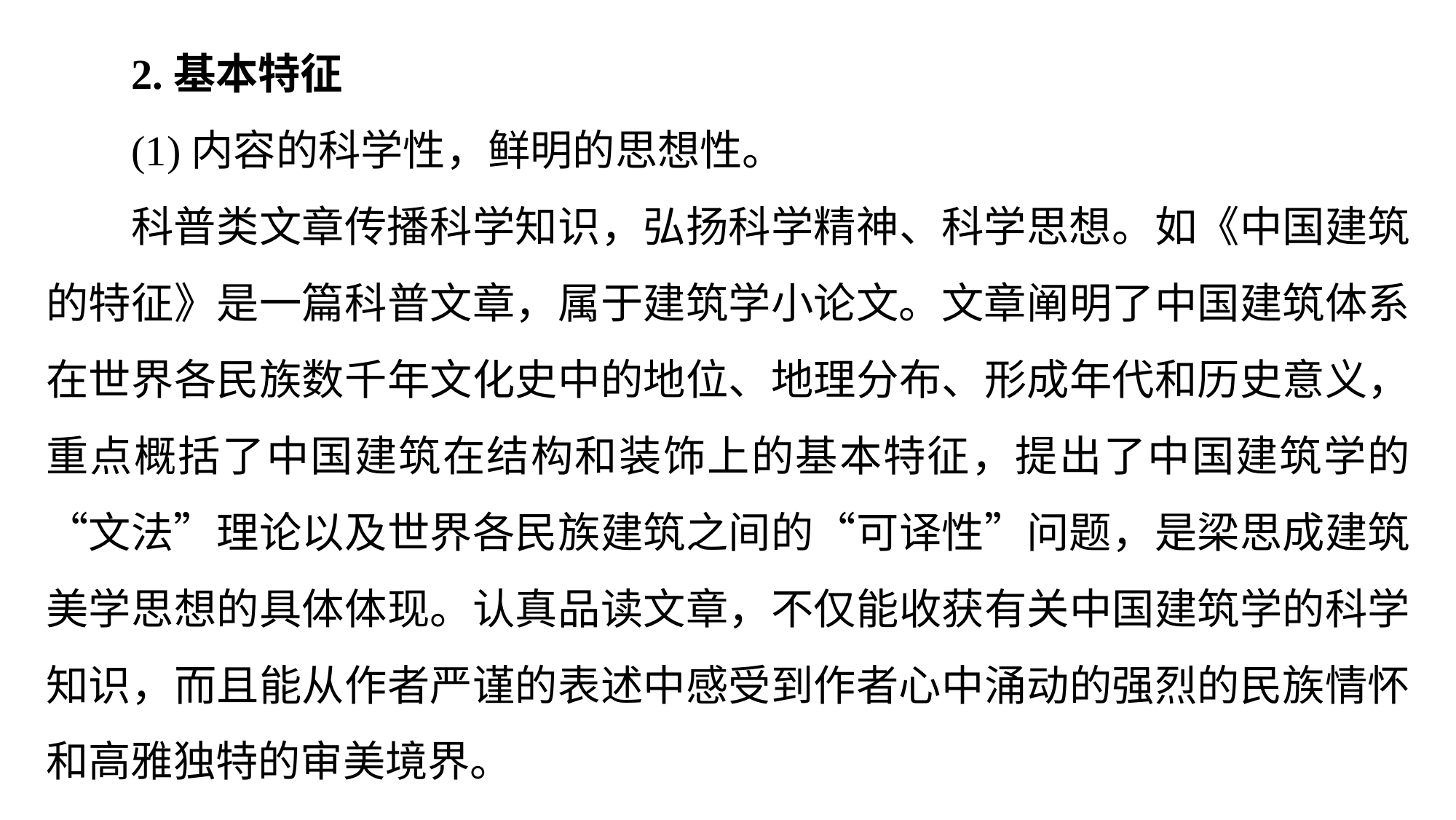

2.基本特征
(1)内容的科学性，鲜明的思想性。
科普类文章传播科学知识，弘扬科学精神、科学思想。如《中国建筑的特征》是一篇科普文章，属于建筑学小论文。文章阐明了中国建筑体系在世界各民族数千年文化史中的地位、地理分布、形成年代和历史意义，重点概括了中国建筑在结构和装饰上的基本特征，提出了中国建筑学的“文法”理论以及世界各民族建筑之间的“可译性”问题，是梁思成建筑美学思想的具体体现。认真品读文章，不仅能收获有关中国建筑学的科学知识，而且能从作者严谨的表述中感受到作者心中涌动的强烈的民族情怀和高雅独特的审美境界。